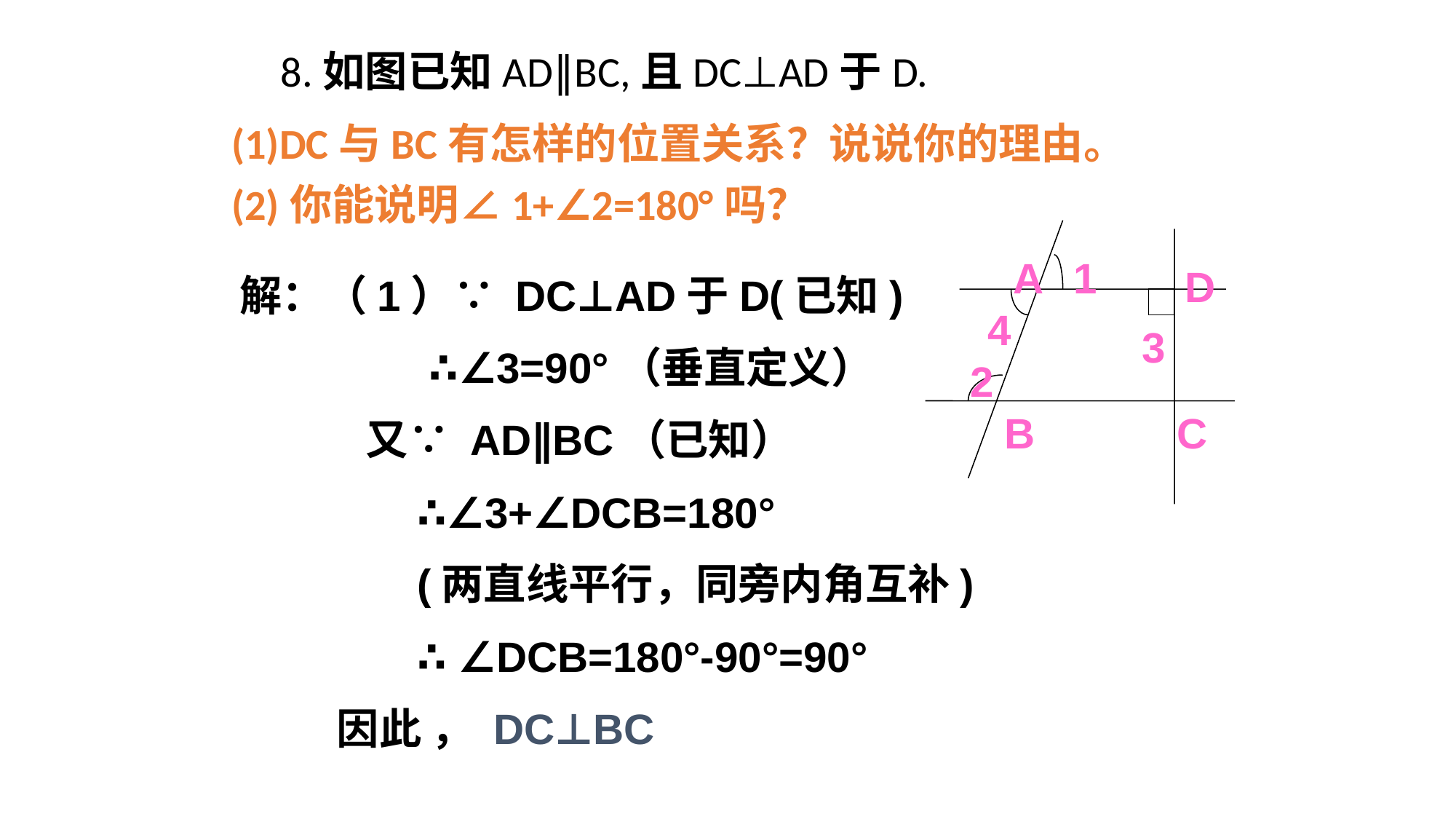

# 8.如图已知AD∥BC,且DC⊥AD于D.
(1)DC与BC有怎样的位置关系？说说你的理由。
(2)你能说明∠1+∠2=180°吗？

A
D
B
C

1

2

4

3
解：（1）∵ DC⊥AD于D(已知)
                ∴∠3=90°（垂直定义）
            又∵ AD∥BC（已知）
               ∴∠3+∠DCB=180°
               (两直线平行，同旁内角互补)
               ∴ ∠DCB=180°-90°=90°
         因此 ， DC⊥BC